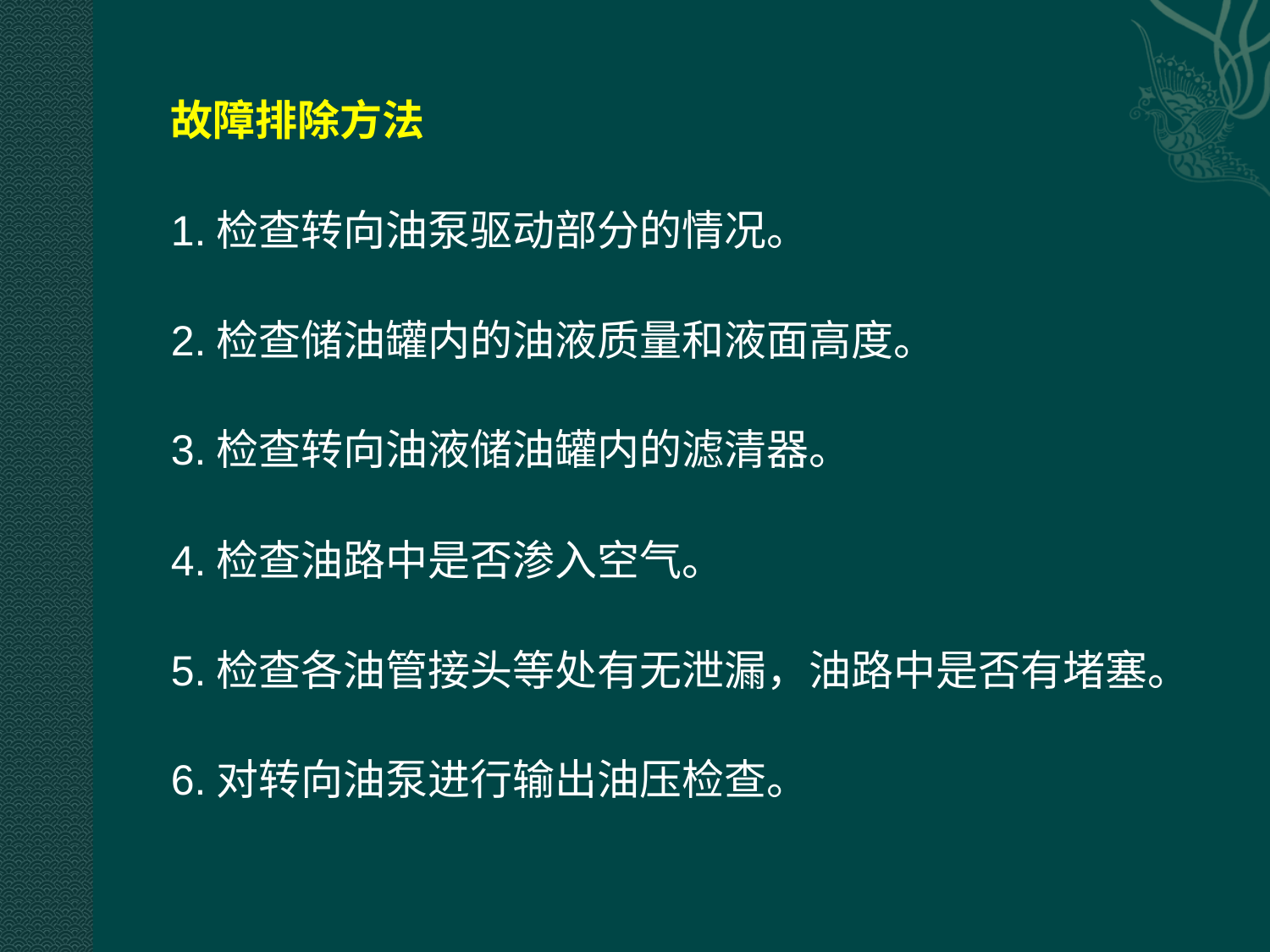

故障排除方法
1.检查转向油泵驱动部分的情况。
2.检查储油罐内的油液质量和液面高度。
3.检查转向油液储油罐内的滤清器。
4.检查油路中是否渗入空气。
5.检查各油管接头等处有无泄漏，油路中是否有堵塞。
6.对转向油泵进行输出油压检查。